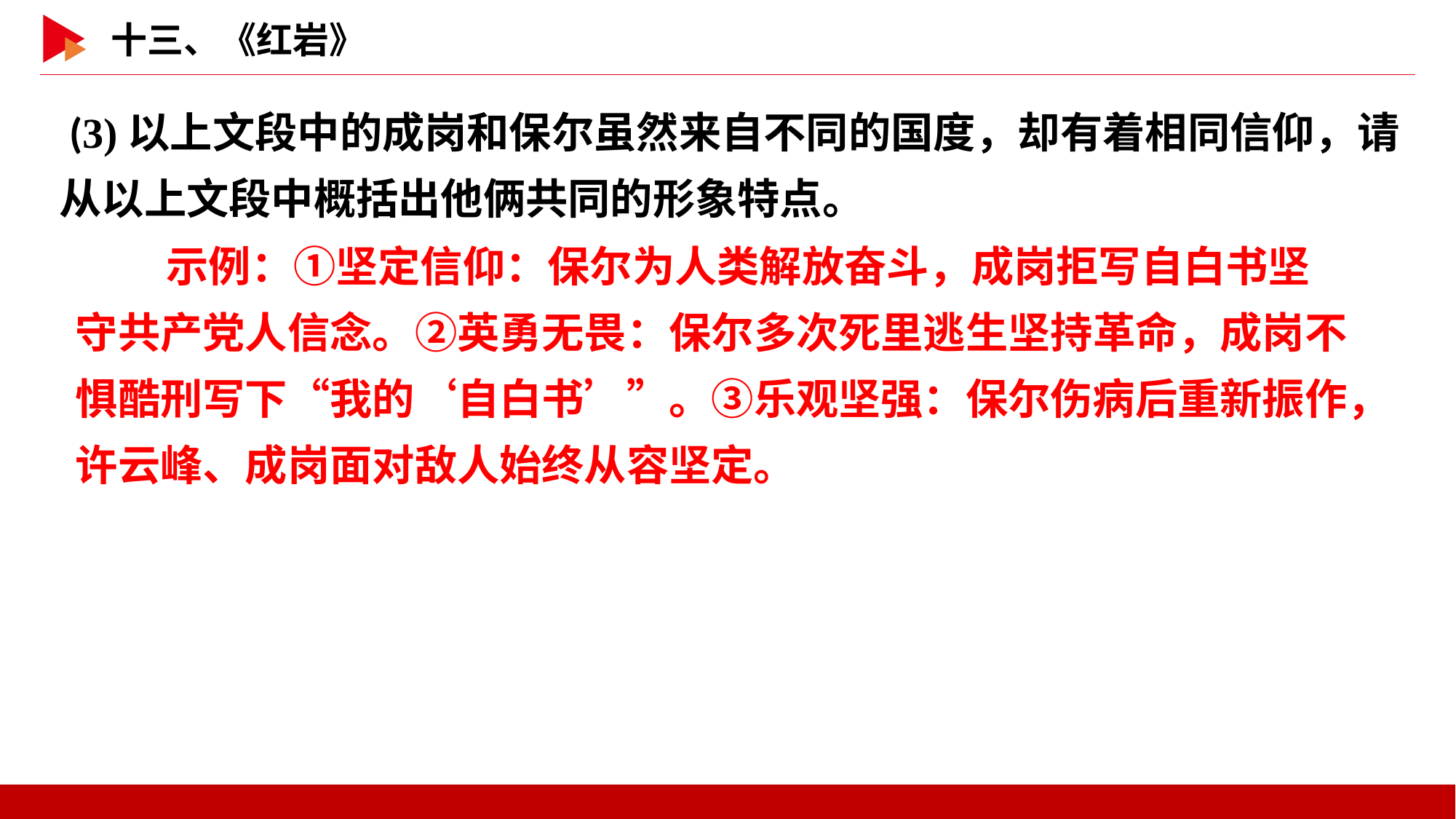

(3)以上文段中的成岗和保尔虽然来自不同的国度，却有着相同信仰，请从以上文段中概括出他俩共同的形象特点。

　     示例：①坚定信仰：保尔为人类解放奋斗，成岗拒写自白书坚守共产党人信念。②英勇无畏：保尔多次死里逃生坚持革命，成岗不惧酷刑写下“我的‘自白书’”。③乐观坚强：保尔伤病后重新振作，许云峰、成岗面对敌人始终从容坚定。